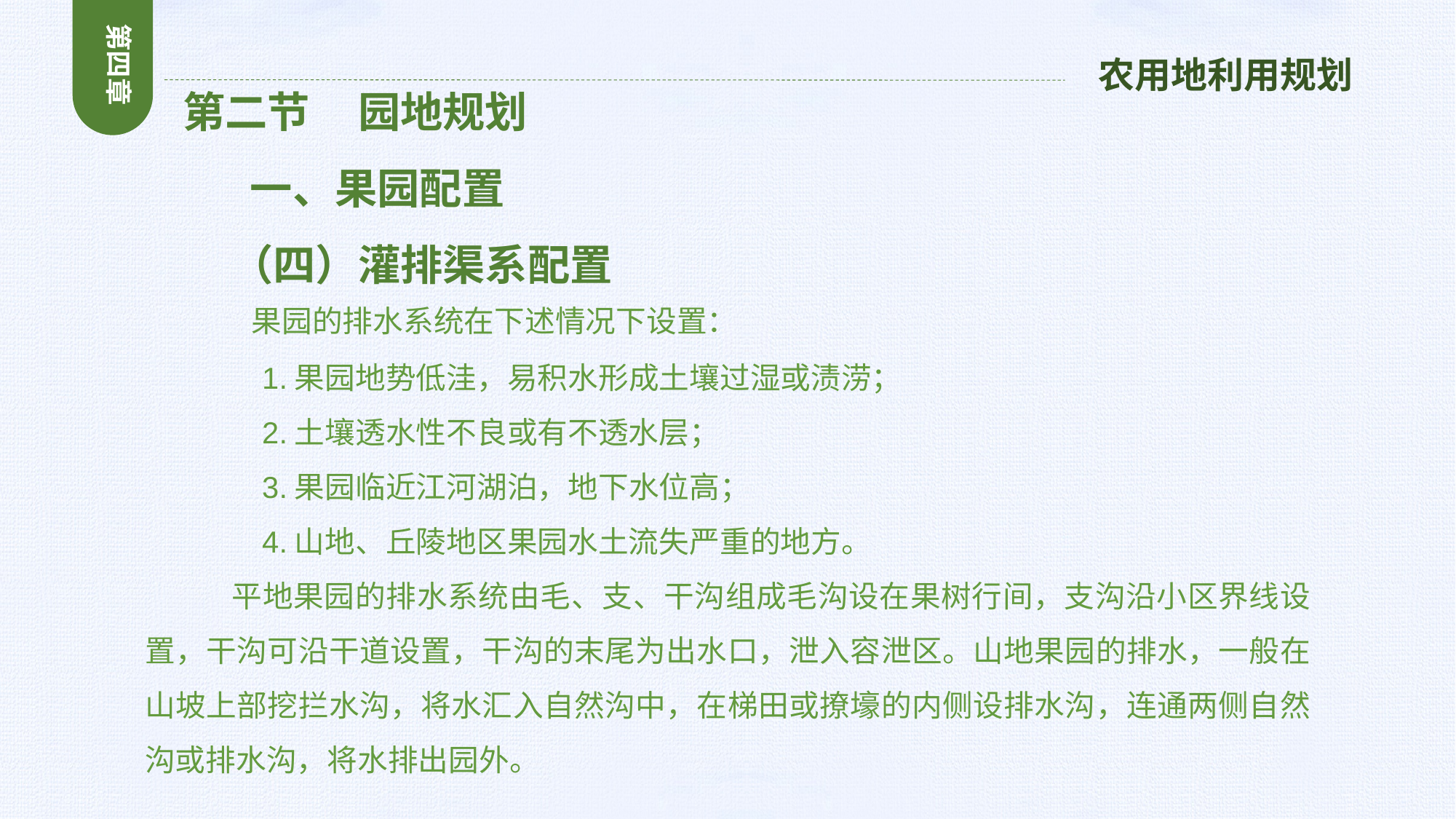

第四章
农用地利用规划
 第二节     园地规划
        一、果园配置
      （四）灌排渠系配置

          果园的排水系统在下述情况下设置：
              1.果园地势低洼，易积水形成土壤过湿或渍涝；
              2.土壤透水性不良或有不透水层；
              3.果园临近江河湖泊，地下水位高；
              4.山地、丘陵地区果园水土流失严重的地方。
           平地果园的排水系统由毛、支、干沟组成毛沟设在果树行间，支沟沿小区界线设置，干沟可沿干道设置，干沟的末尾为出水口，泄入容泄区。山地果园的排水，一般在山坡上部挖拦水沟，将水汇入自然沟中，在梯田或撩壕的内侧设排水沟，连通两侧自然沟或排水沟，将水排出园外。